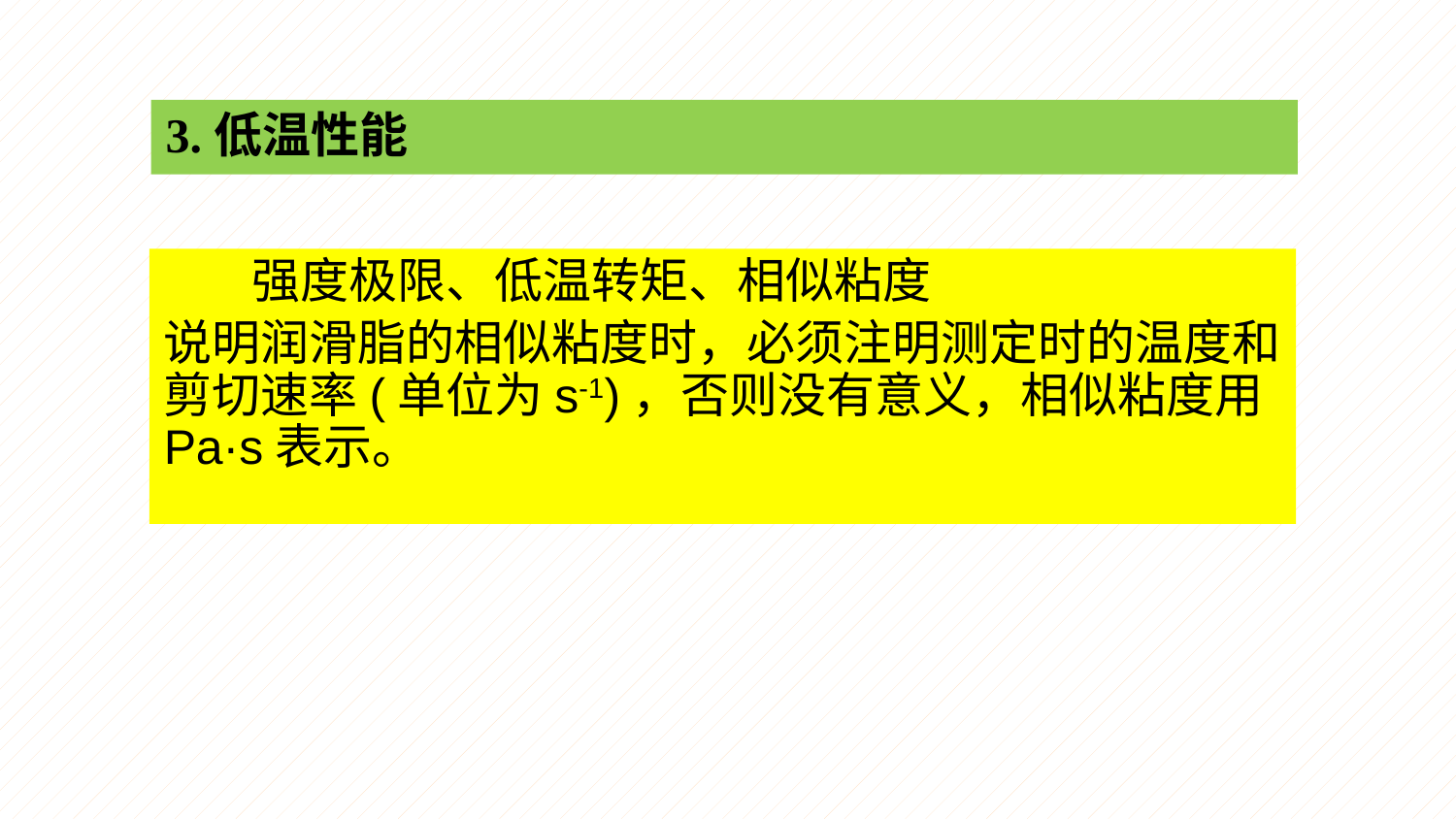

3.低温性能
       强度极限、低温转矩、相似粘度
说明润滑脂的相似粘度时，必须注明测定时的温度和剪切速率(单位为s-1)，否则没有意义，相似粘度用Pa·s表示。